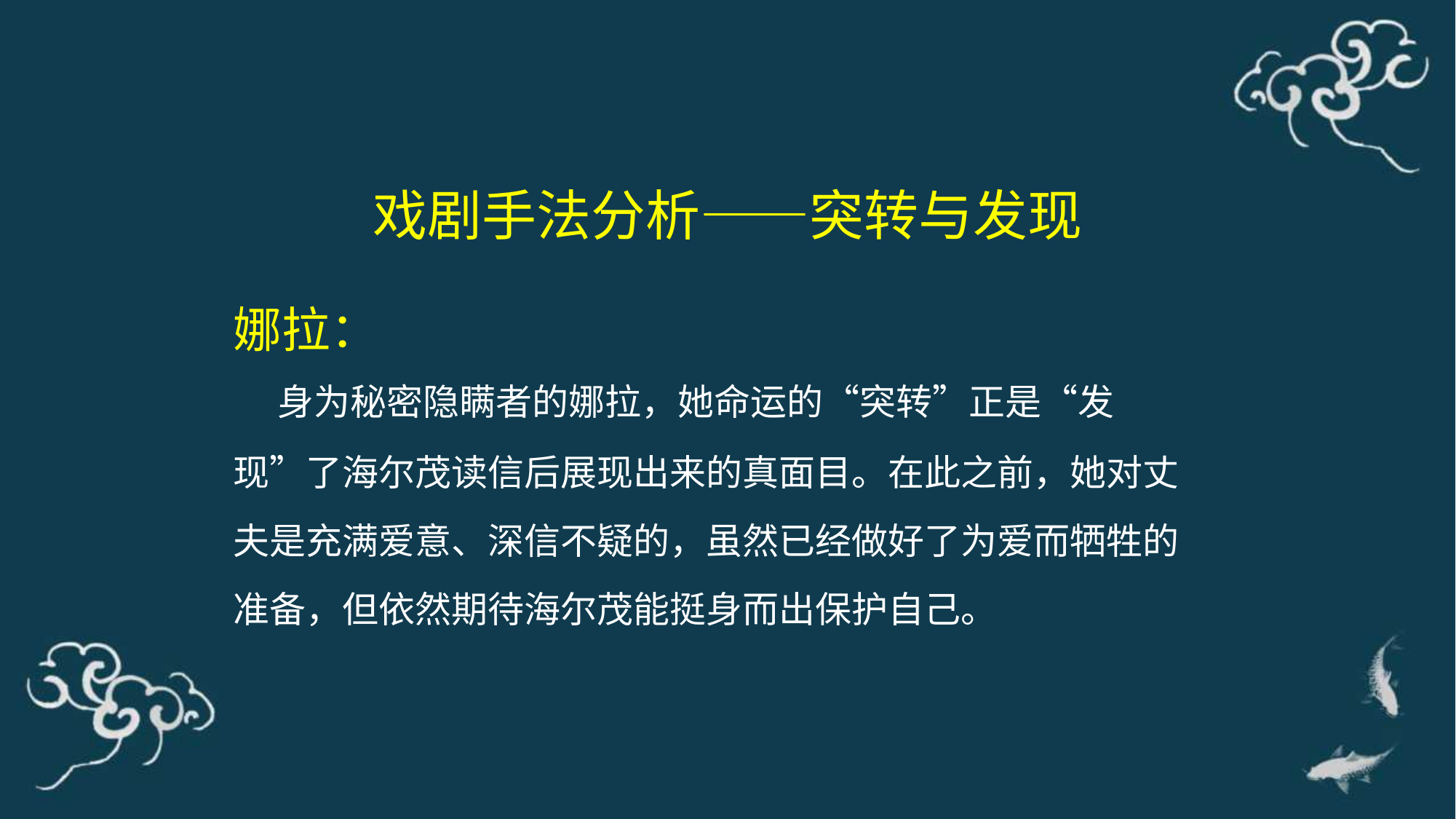

戏剧手法分析——突转与发现
娜拉：
   身为秘密隐瞒者的娜拉，她命运的“突转”正是“发现”了海尔茂读信后展现出来的真面目。在此之前，她对丈夫是充满爱意、深信不疑的，虽然已经做好了为爱而牺牲的准备，但依然期待海尔茂能挺身而出保护自己。